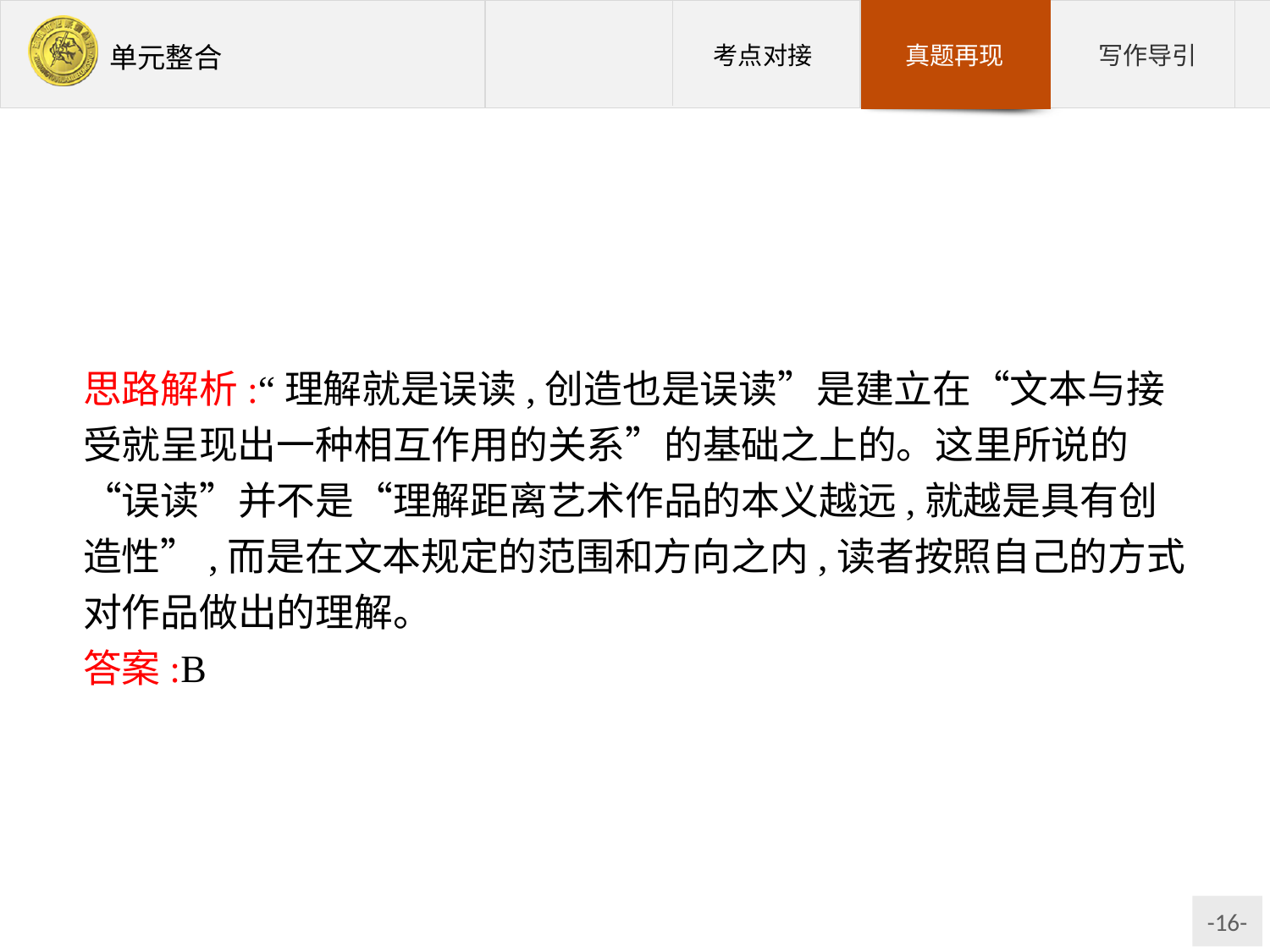

思路解析:“理解就是误读,创造也是误读”是建立在“文本与接受就呈现出一种相互作用的关系”的基础之上的。这里所说的“误读”并不是“理解距离艺术作品的本义越远,就越是具有创造性”,而是在文本规定的范围和方向之内,读者按照自己的方式对作品做出的理解。
答案:B